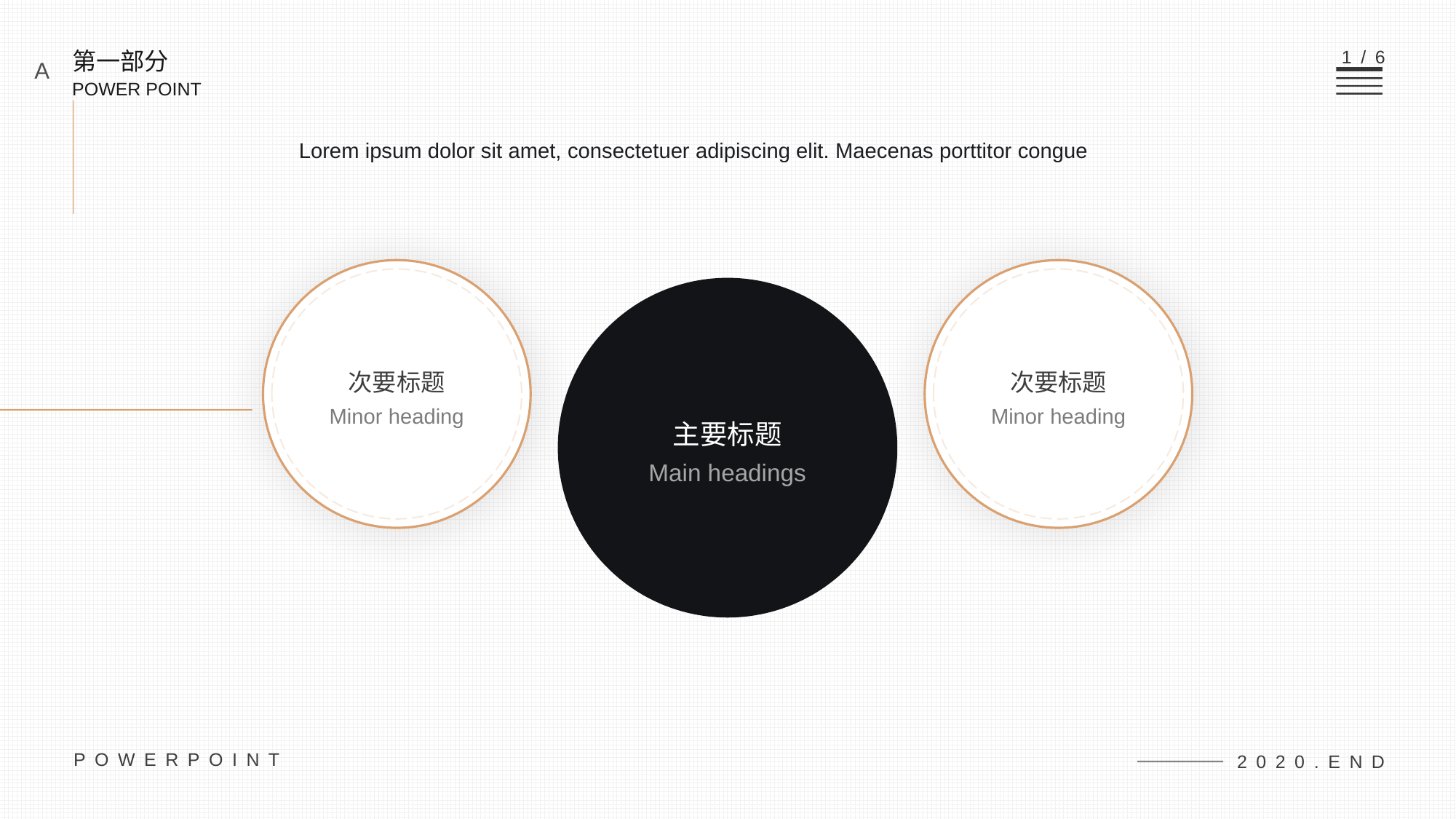

1/6

第一部分
POWER POINT
A

Lorem ipsum dolor sit amet, consectetuer adipiscing elit. Maecenas porttitor congue

次要标题
Minor heading
次要标题
Minor heading

主要标题
Main headings
POWERPOINT
2020.END

第三部分

Lorem ipsum dolor sit amet, consectetuer adipiscing elit. Maecenas porttitor congue